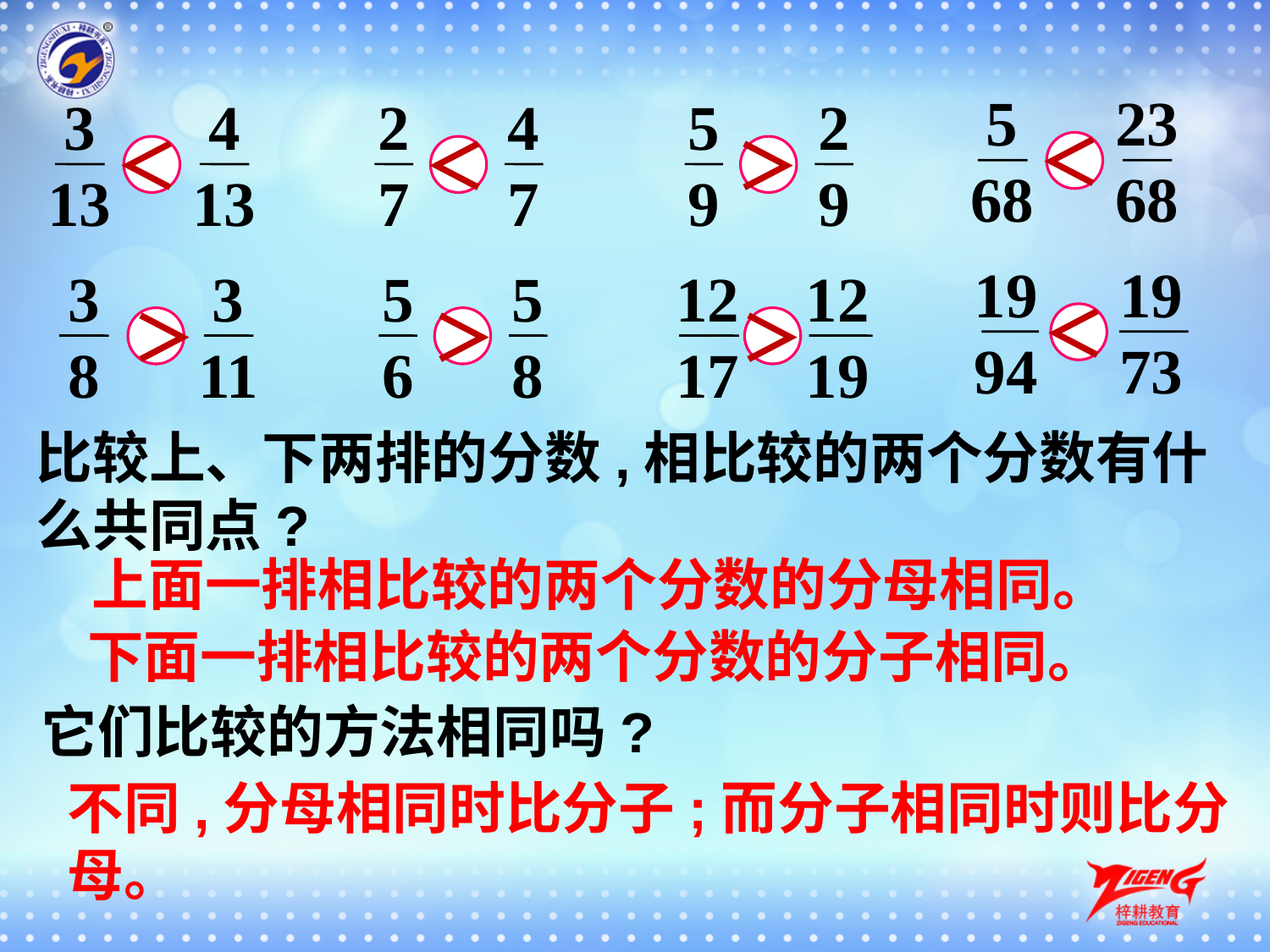

5
68

23
68

3
13

4
13

2
7

4
7

5
9

2
9

＜
＜
＜
＞
19
94

19
73

3
8

3
11

5
6

5
8

12
17

12
19

＜
＞
＞
＞
比较上、下两排的分数,相比较的两个分数有什么共同点?
上面一排相比较的两个分数的分母相同。
下面一排相比较的两个分数的分子相同。
它们比较的方法相同吗?
不同,分母相同时比分子;而分子相同时则比分母。